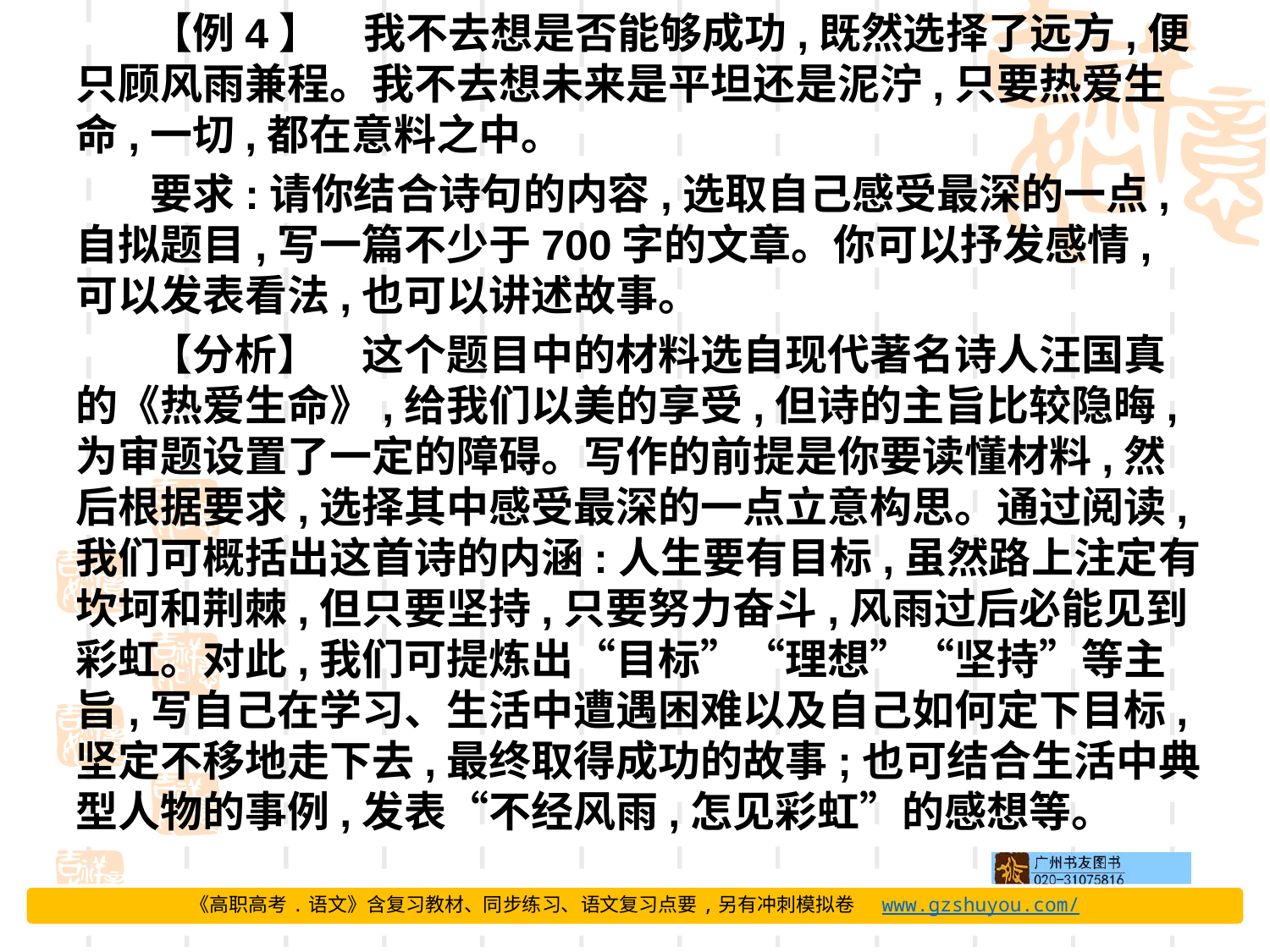

【例4】　我不去想是否能够成功,既然选择了远方,便只顾风雨兼程。我不去想未来是平坦还是泥泞,只要热爱生命,一切,都在意料之中。
要求:请你结合诗句的内容,选取自己感受最深的一点,自拟题目,写一篇不少于700字的文章。你可以抒发感情,可以发表看法,也可以讲述故事。
【分析】　这个题目中的材料选自现代著名诗人汪国真的《热爱生命》,给我们以美的享受,但诗的主旨比较隐晦,为审题设置了一定的障碍。写作的前提是你要读懂材料,然后根据要求,选择其中感受最深的一点立意构思。通过阅读,我们可概括出这首诗的内涵:人生要有目标,虽然路上注定有坎坷和荆棘,但只要坚持,只要努力奋斗,风雨过后必能见到彩虹。对此,我们可提炼出“目标”“理想”“坚持”等主旨,写自己在学习、生活中遭遇困难以及自己如何定下目标,坚定不移地走下去,最终取得成功的故事;也可结合生活中典型人物的事例,发表“不经风雨,怎见彩虹”的感想等。